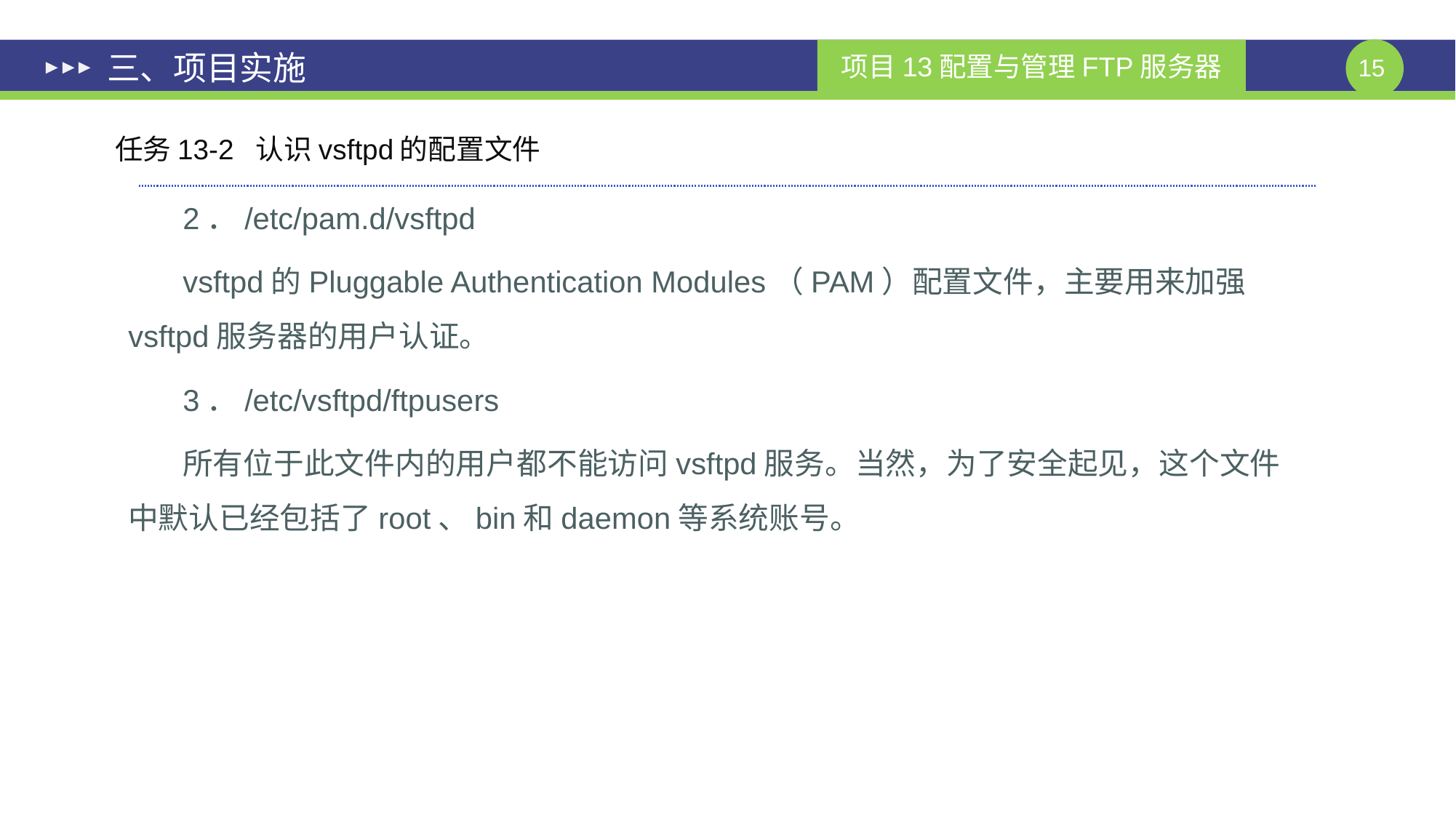

# 三、项目实施
任务13-2  认识vsftpd的配置文件
2．/etc/pam.d/vsftpd
vsftpd的Pluggable Authentication Modules（PAM）配置文件，主要用来加强vsftpd服务器的用户认证。
3．/etc/vsftpd/ftpusers
所有位于此文件内的用户都不能访问vsftpd服务。当然，为了安全起见，这个文件中默认已经包括了root、bin和daemon等系统账号。